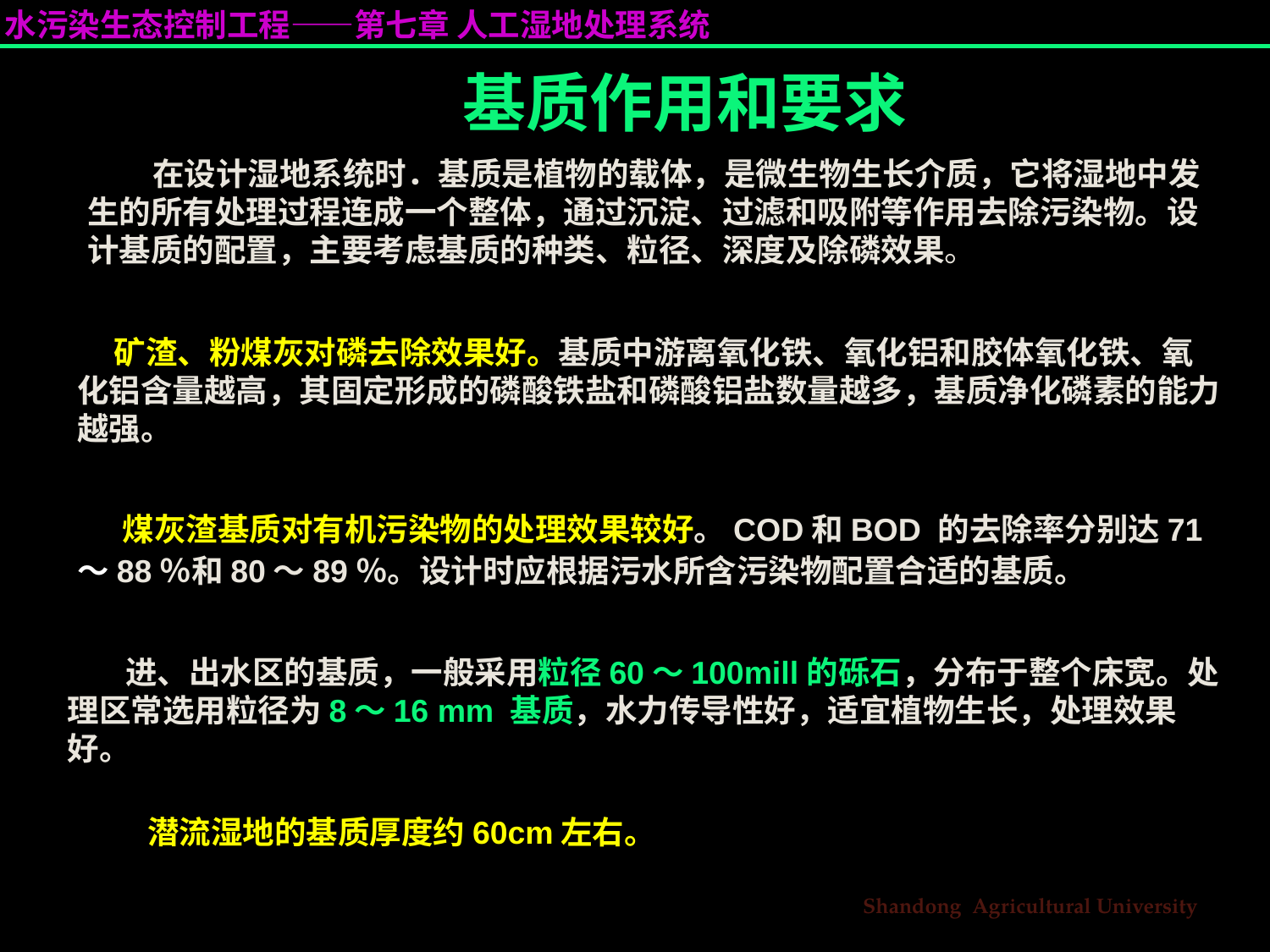

基质作用和要求
        在设计湿地系统时．基质是植物的载体，是微生物生长介质，它将湿地中发生的所有处理过程连成一个整体，通过沉淀、过滤和吸附等作用去除污染物。设计基质的配置，主要考虑基质的种类、粒径、深度及除磷效果。
    矿渣、粉煤灰对磷去除效果好。基质中游离氧化铁、氧化铝和胶体氧化铁、氧化铝含量越高，其固定形成的磷酸铁盐和磷酸铝盐数量越多，基质净化磷素的能力越强。
   煤灰渣基质对有机污染物的处理效果较好。COD和BOD 的去除率分别达71～88％和80～89％。设计时应根据污水所含污染物配置合适的基质。
       进、出水区的基质，一般采用粒径60～100mill的砾石，分布于整个床宽。处理区常选用粒径为8～16 mm 基质，水力传导性好，适宜植物生长，处理效果好。
潜流湿地的基质厚度约60cm左右。